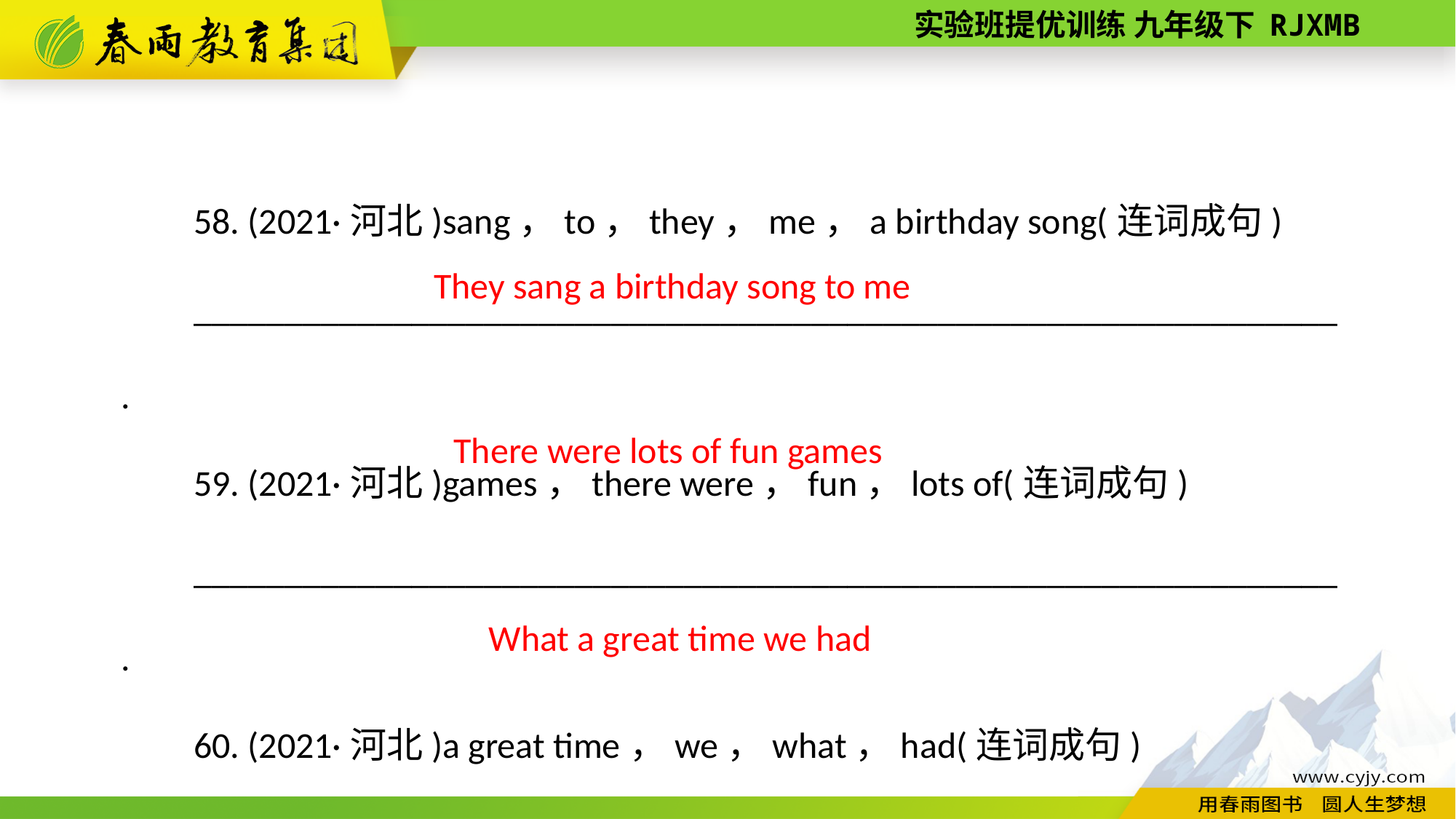

58. (2021·河北)sang，to，they，me，a birthday song(连词成句)
_______________________________________________________________.
59. (2021·河北)games，there were，fun，lots of(连词成句)
_______________________________________________________________.
60. (2021·河北)a great time，we，what，had(连词成句)
_______________________________________________________________!
 They sang a birthday song to me
There were lots of fun games
What a great time we had